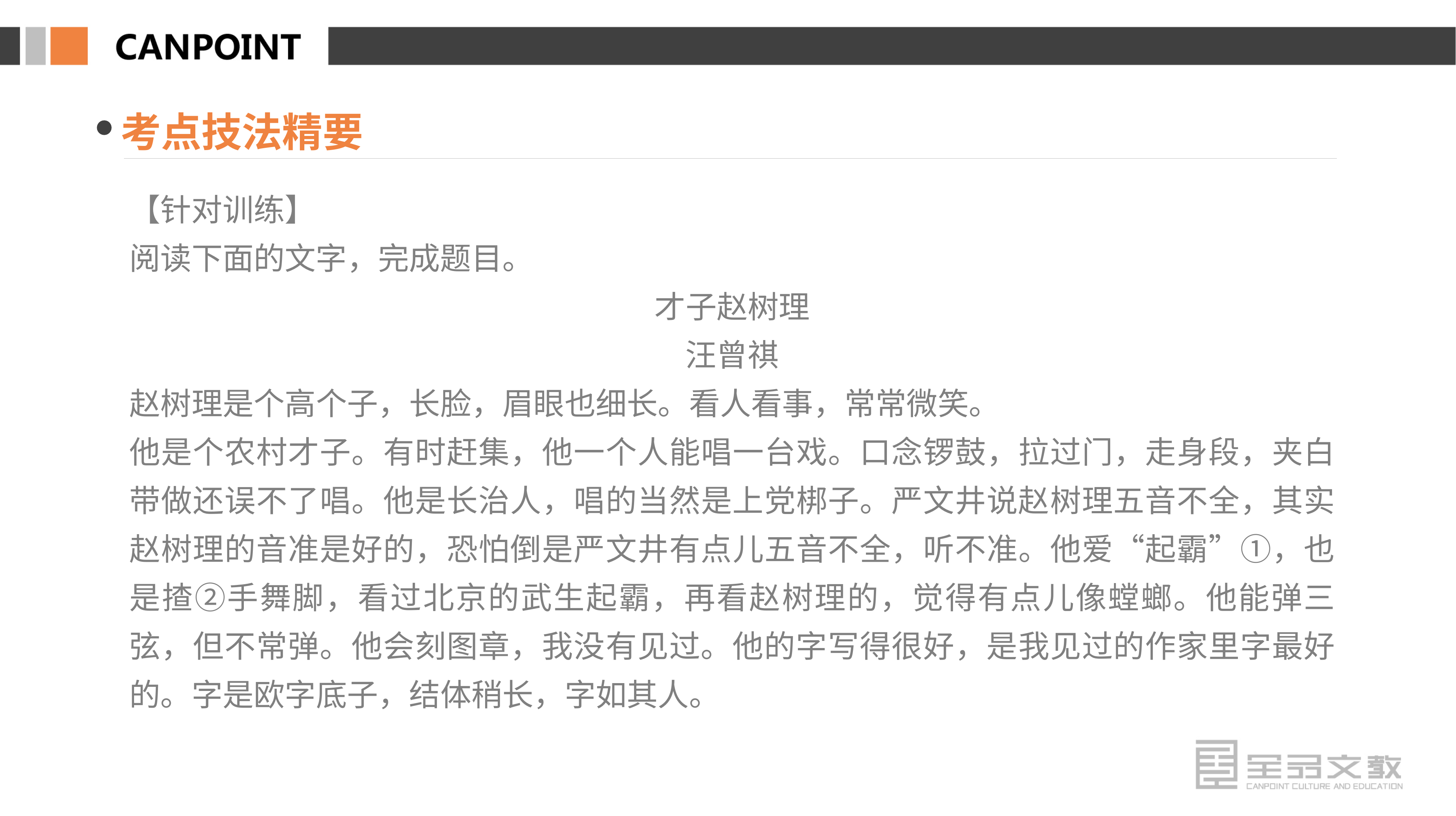

考点技法精要

【针对训练】
阅读下面的文字，完成题目。
才子赵树理
汪曾祺
赵树理是个高个子，长脸，眉眼也细长。看人看事，常常微笑。
他是个农村才子。有时赶集，他一个人能唱一台戏。口念锣鼓，拉过门，走身段，夹白带做还误不了唱。他是长治人，唱的当然是上党梆子。严文井说赵树理五音不全，其实赵树理的音准是好的，恐怕倒是严文井有点儿五音不全，听不准。他爱“起霸”①，也是揸②手舞脚，看过北京的武生起霸，再看赵树理的，觉得有点儿像螳螂。他能弹三弦，但不常弹。他会刻图章，我没有见过。他的字写得很好，是我见过的作家里字最好的。字是欧字底子，结体稍长，字如其人。